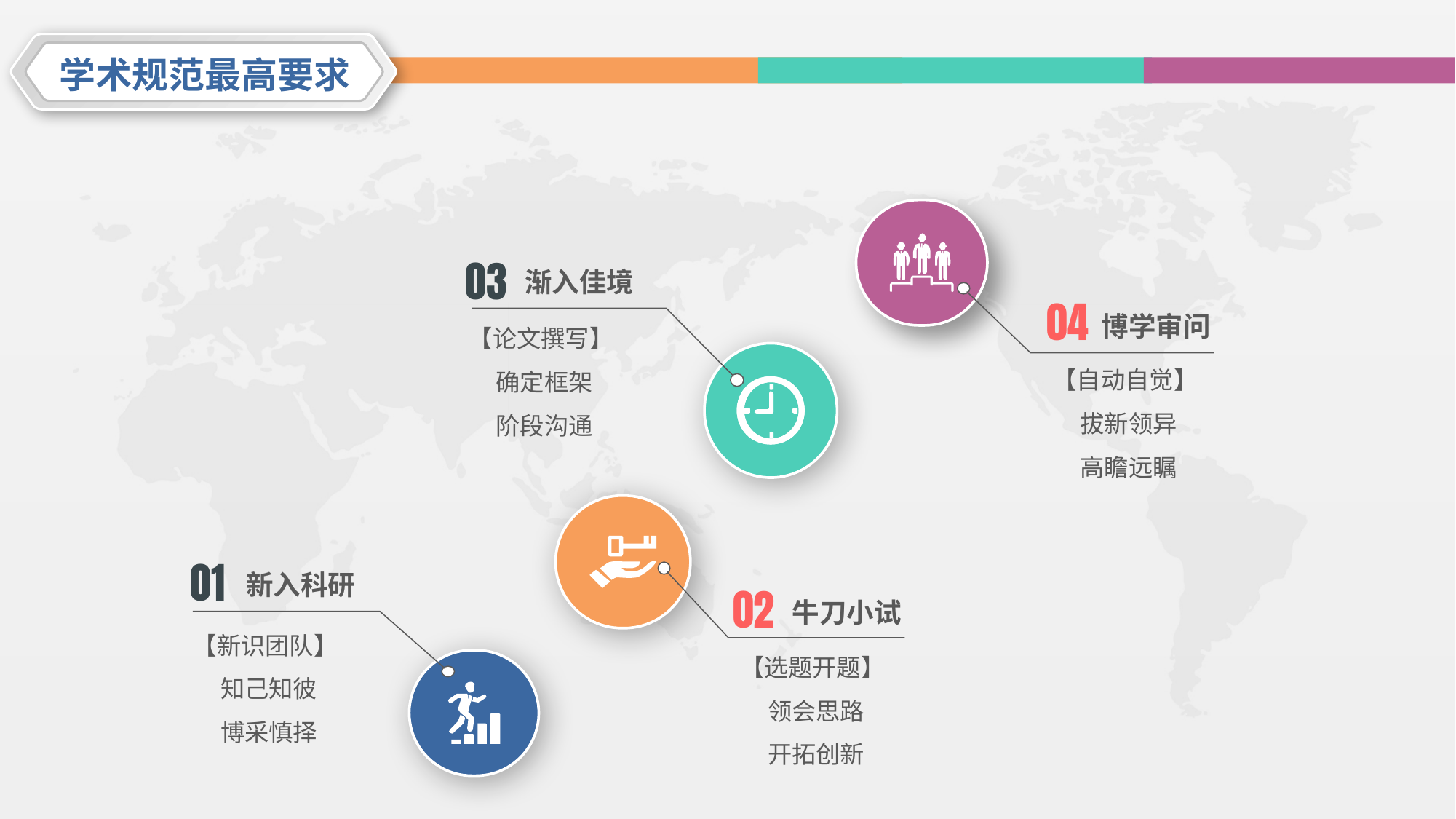

学术规范最高要求

03
渐入佳境
【论文撰写】
    确定框架
    阶段沟通

01
新入科研
【新识团队】
    知己知彼
    博采慎择

02
牛刀小试
【选题开题】
    领会思路
    开拓创新

04
博学审问
【自动自觉】
    拔新领异
    高瞻远瞩